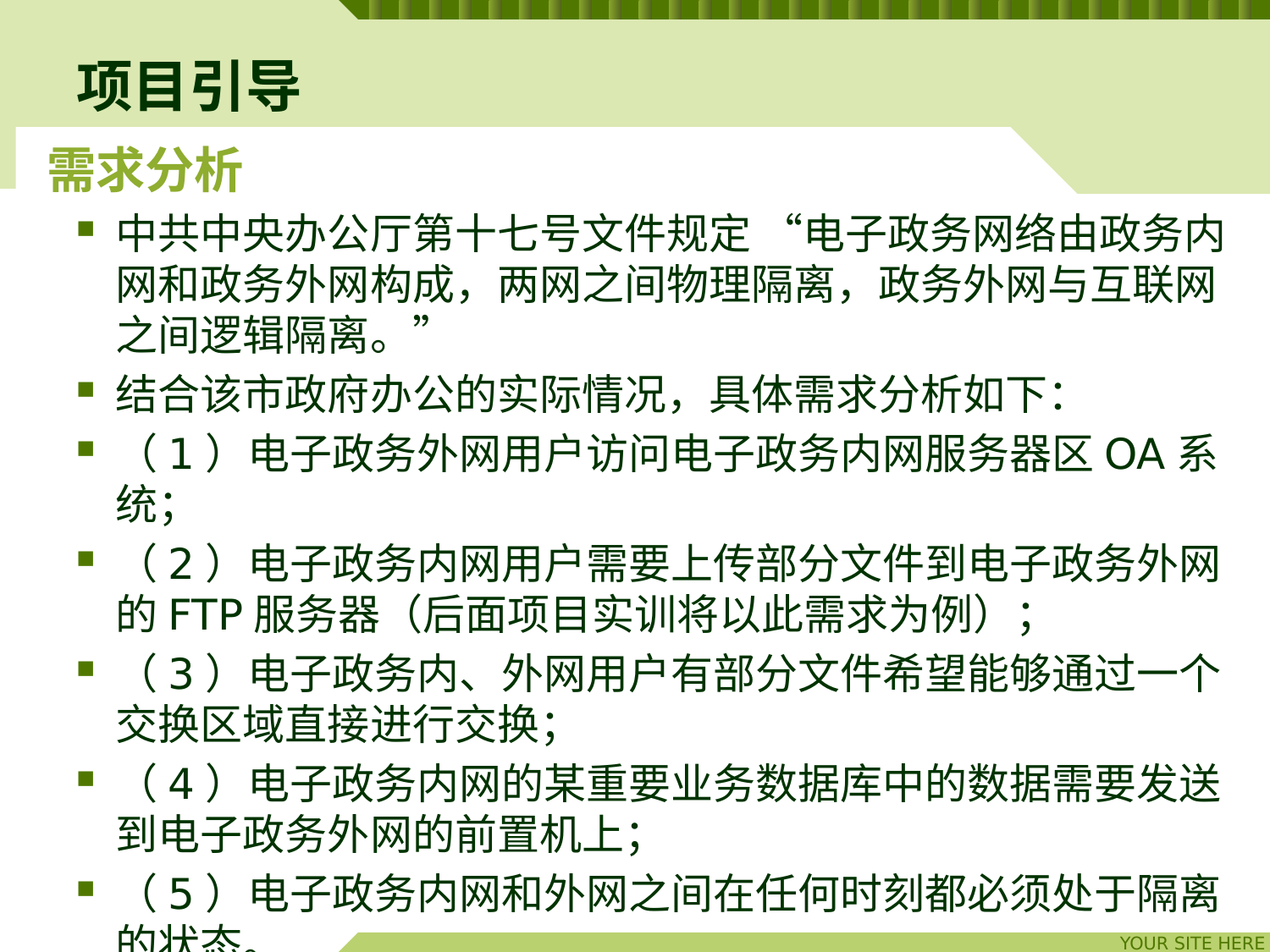

# 项目引导
  需求分析
中共中央办公厅第十七号文件规定 “电子政务网络由政务内网和政务外网构成，两网之间物理隔离，政务外网与互联网之间逻辑隔离。”
结合该市政府办公的实际情况，具体需求分析如下：
（1）电子政务外网用户访问电子政务内网服务器区OA系统；
（2）电子政务内网用户需要上传部分文件到电子政务外网的FTP服务器（后面项目实训将以此需求为例）；
（3）电子政务内、外网用户有部分文件希望能够通过一个交换区域直接进行交换；
（4）电子政务内网的某重要业务数据库中的数据需要发送到电子政务外网的前置机上；
（5）电子政务内网和外网之间在任何时刻都必须处于隔离的状态。